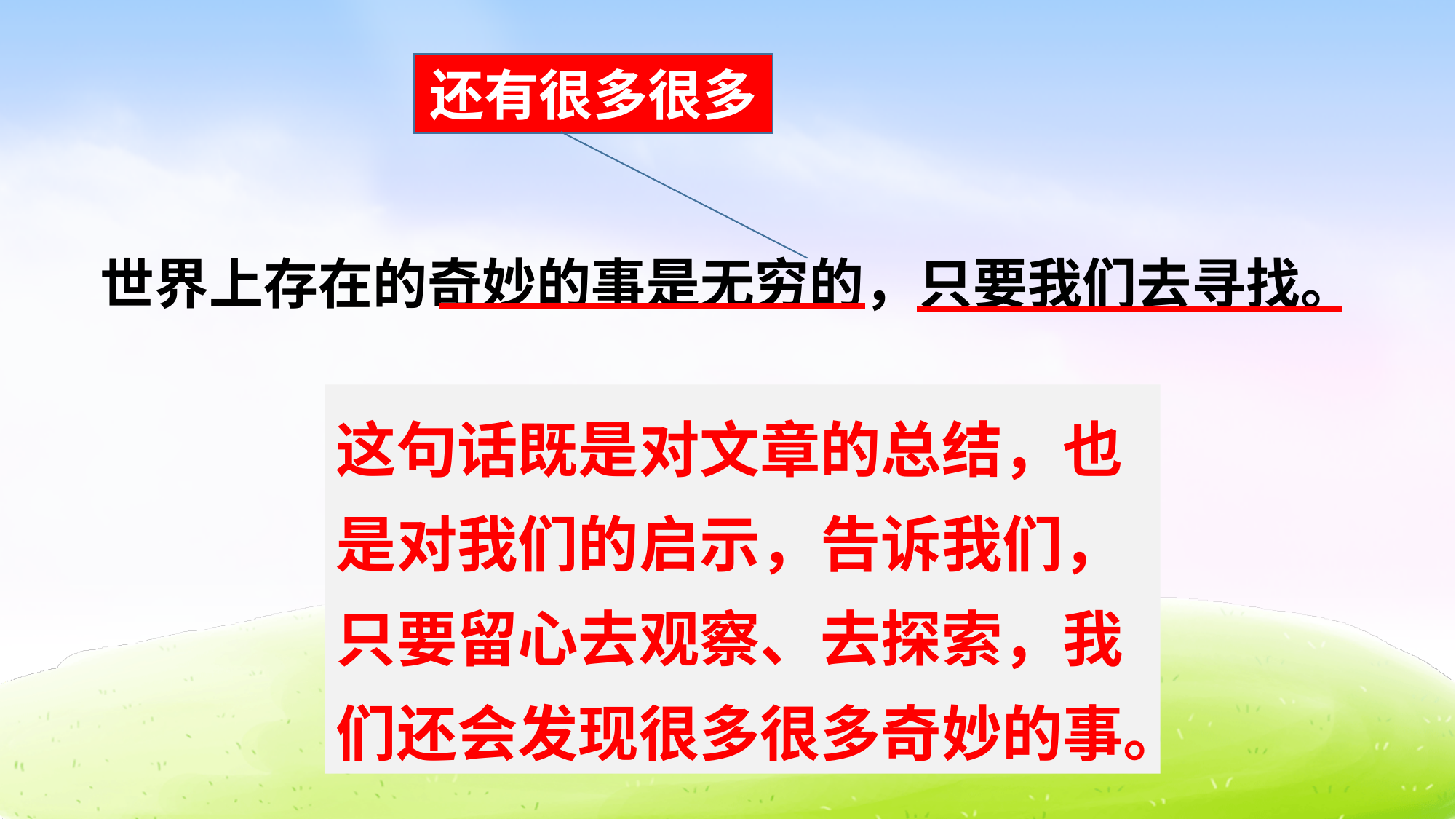

还有很多很多
世界上存在的奇妙的事是无穷的，只要我们去寻找。
这句话既是对文章的总结，也是对我们的启示，告诉我们，只要留心去观察、去探索，我们还会发现很多很多奇妙的事。